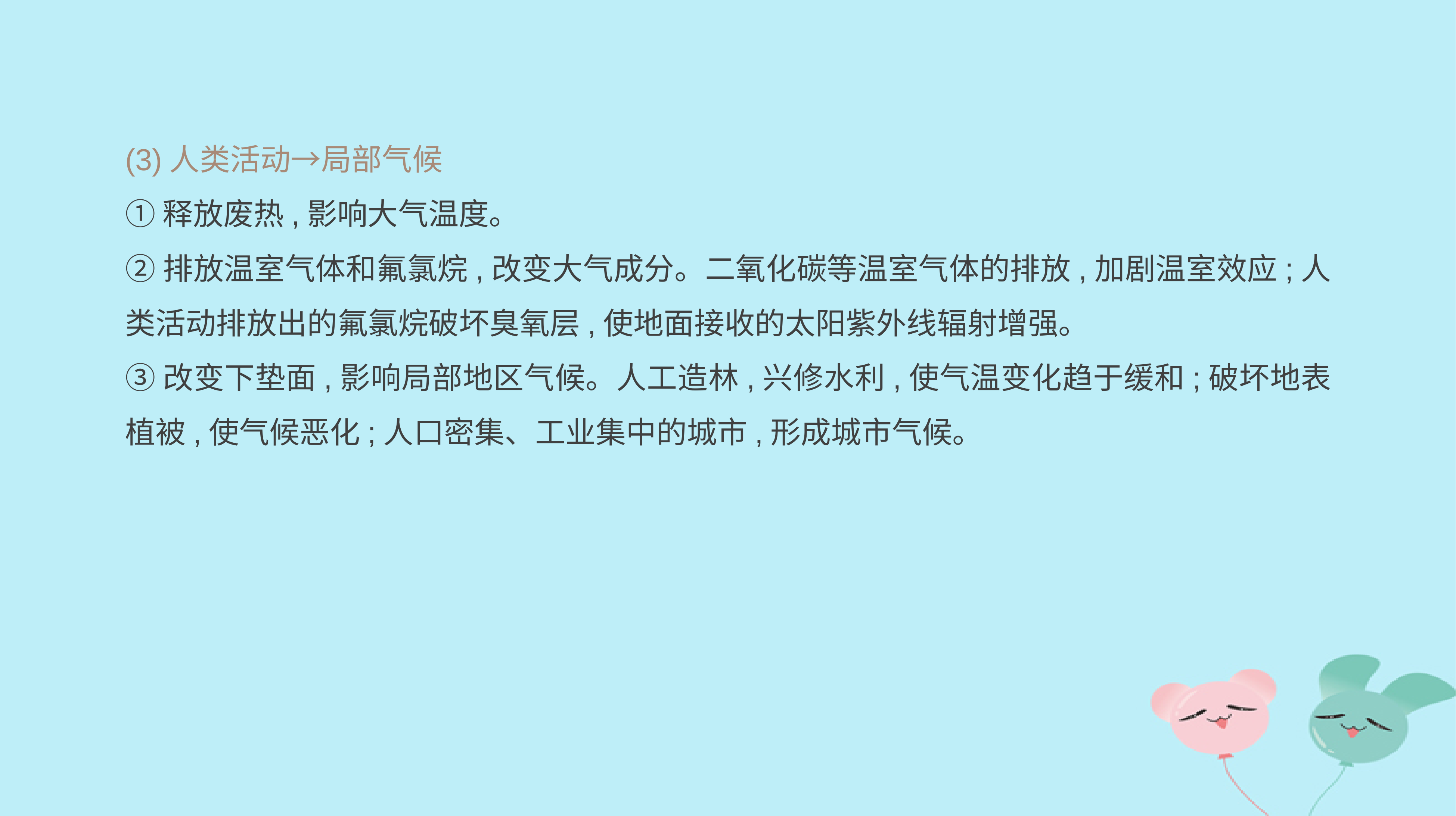

(3)人类活动→局部气候
①释放废热,影响大气温度。
②排放温室气体和氟氯烷,改变大气成分。二氧化碳等温室气体的排放,加剧温室效应;人类活动排放出的氟氯烷破坏臭氧层,使地面接收的太阳紫外线辐射增强。
③改变下垫面,影响局部地区气候。人工造林,兴修水利,使气温变化趋于缓和;破坏地表植被,使气候恶化;人口密集、工业集中的城市,形成城市气候。